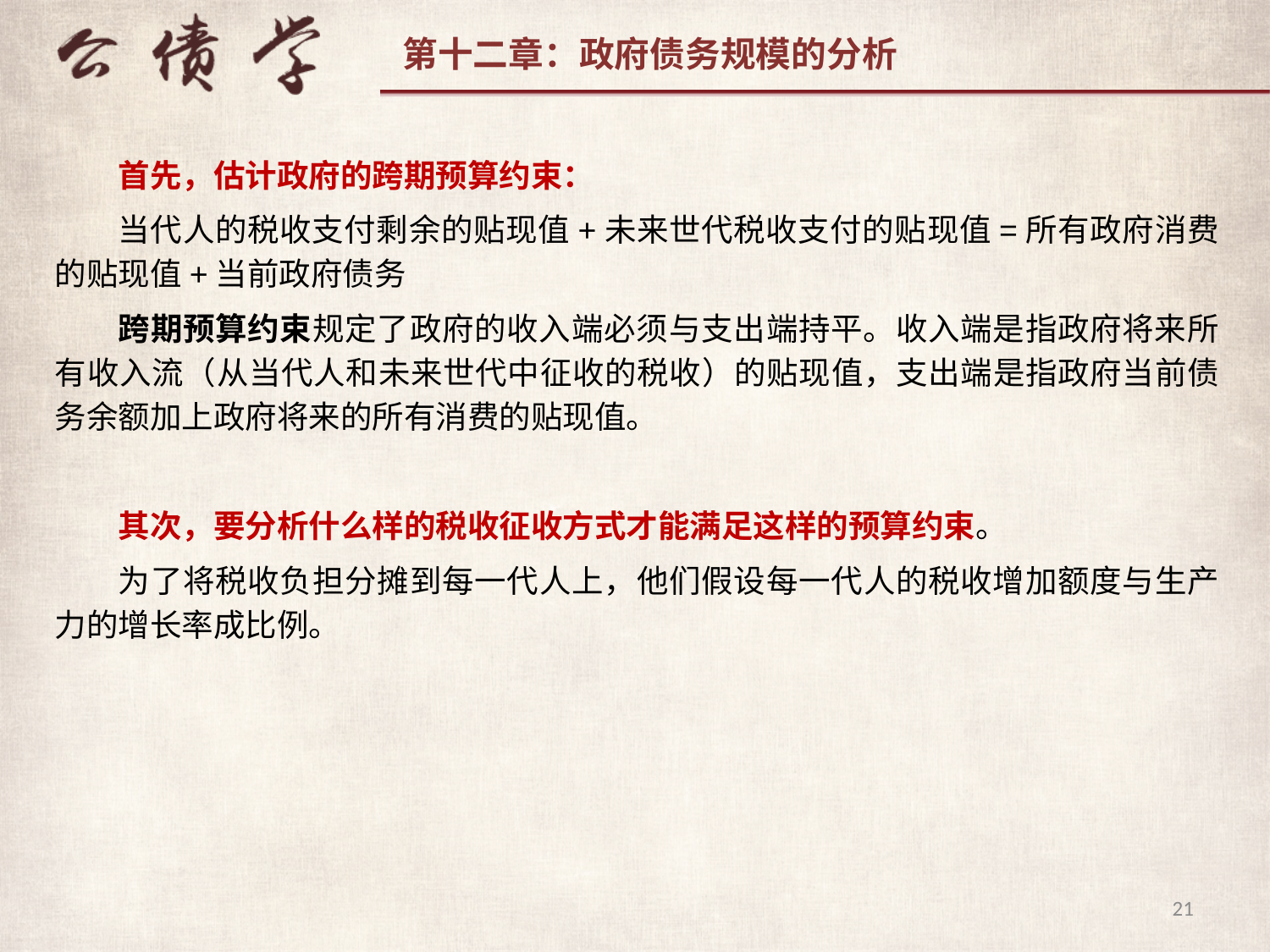

首先，估计政府的跨期预算约束：
当代人的税收支付剩余的贴现值+未来世代税收支付的贴现值=所有政府消费的贴现值+当前政府债务
跨期预算约束规定了政府的收入端必须与支出端持平。收入端是指政府将来所有收入流（从当代人和未来世代中征收的税收）的贴现值，支出端是指政府当前债务余额加上政府将来的所有消费的贴现值。

其次，要分析什么样的税收征收方式才能满足这样的预算约束。
为了将税收负担分摊到每一代人上，他们假设每一代人的税收增加额度与生产力的增长率成比例。

21